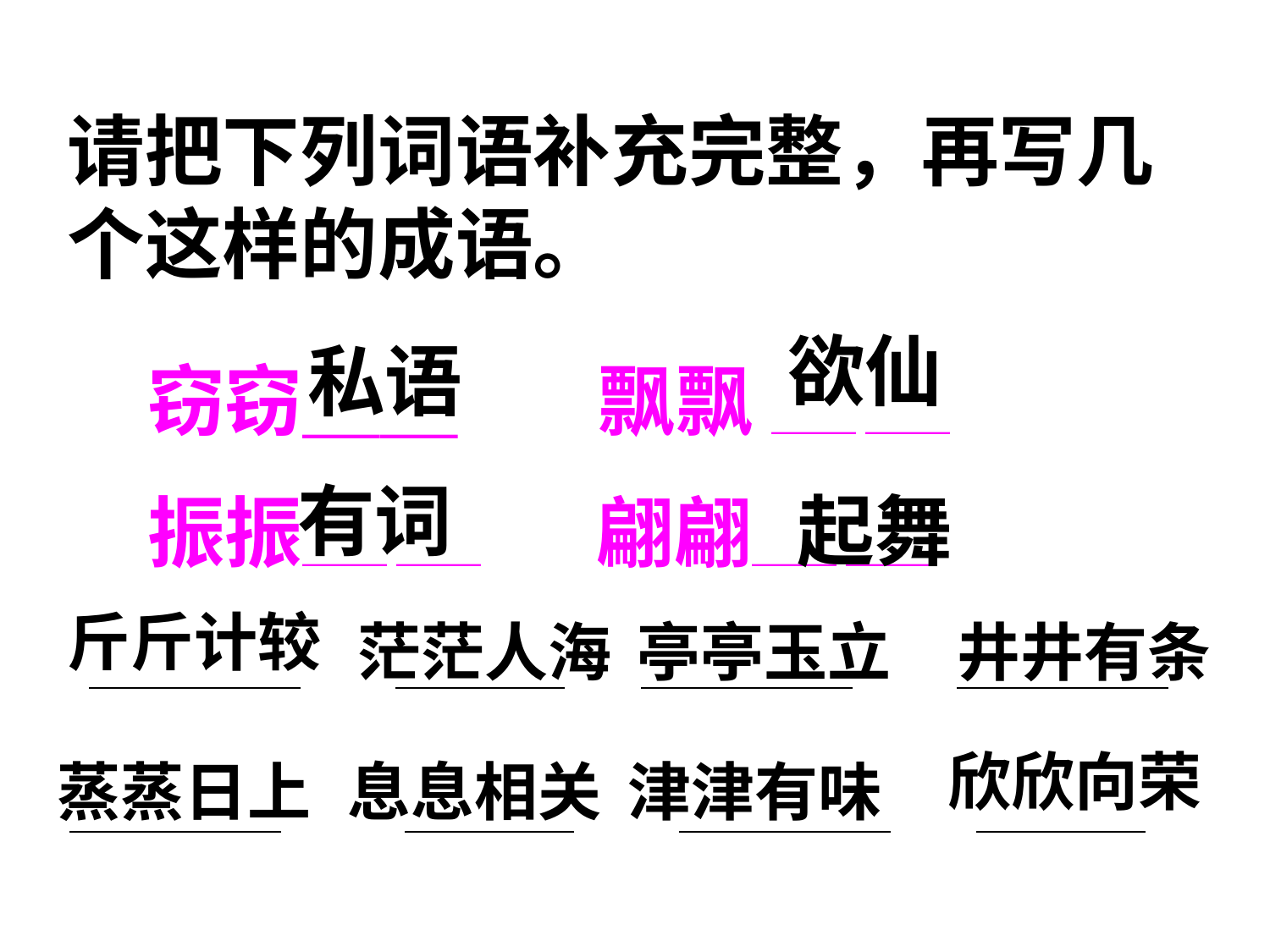

请把下列词语补充完整，再写几个这样的成语。
欲仙
私语
窃窃＿＿        飘飘 ＿＿ ＿＿
振振＿＿ ＿＿       翩翩＿＿ ＿＿
有词
起舞
斤斤计较
茫茫人海
亭亭玉立
井井有条
       ＿＿＿＿＿          ＿＿＿＿        ＿＿＿＿＿           ＿＿＿＿＿

     ＿＿＿＿＿             ＿＿＿＿           ＿＿＿＿＿         ＿＿＿＿
欣欣向荣
蒸蒸日上
息息相关
津津有味